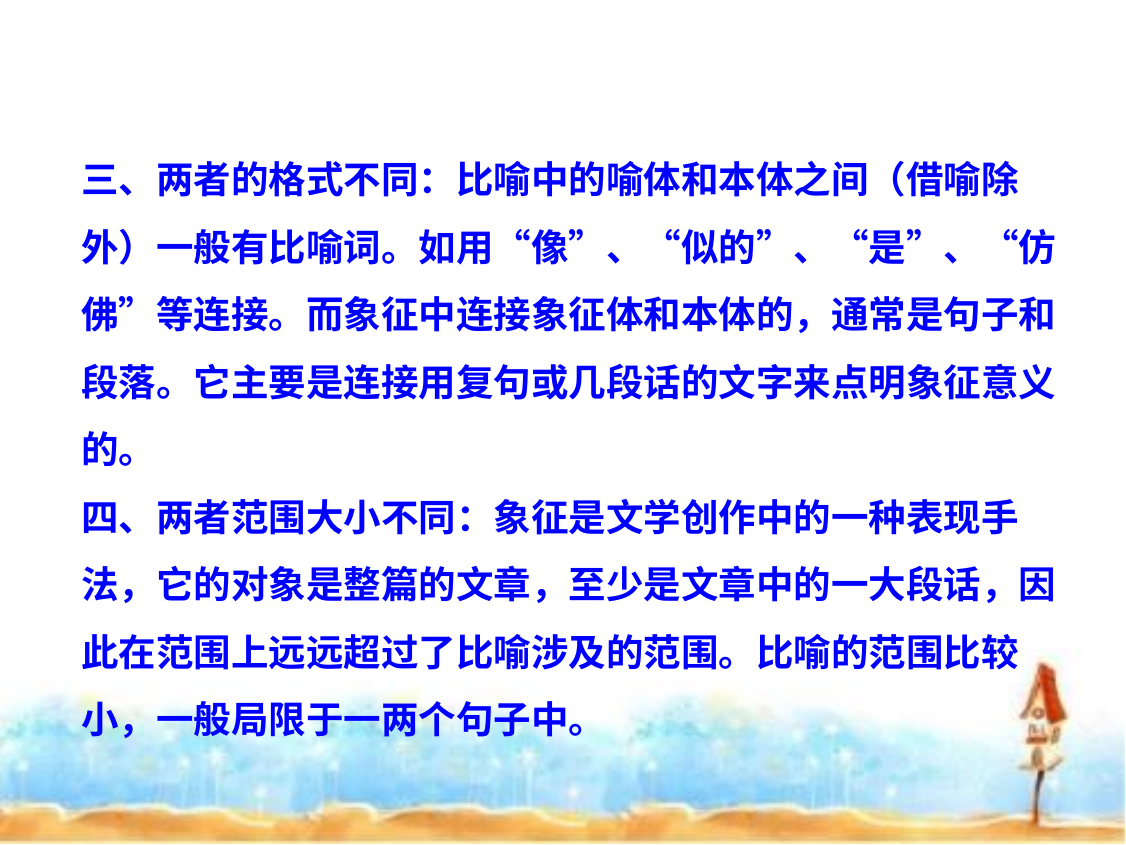

三、两者的格式不同：比喻中的喻体和本体之间（借喻除外）一般有比喻词。如用“像”、“似的”、“是”、“仿佛”等连接。而象征中连接象征体和本体的，通常是句子和段落。它主要是连接用复句或几段话的文字来点明象征意义的。
四、两者范围大小不同：象征是文学创作中的一种表现手法，它的对象是整篇的文章，至少是文章中的一大段话，因此在范围上远远超过了比喻涉及的范围。比喻的范围比较小，一般局限于一两个句子中。